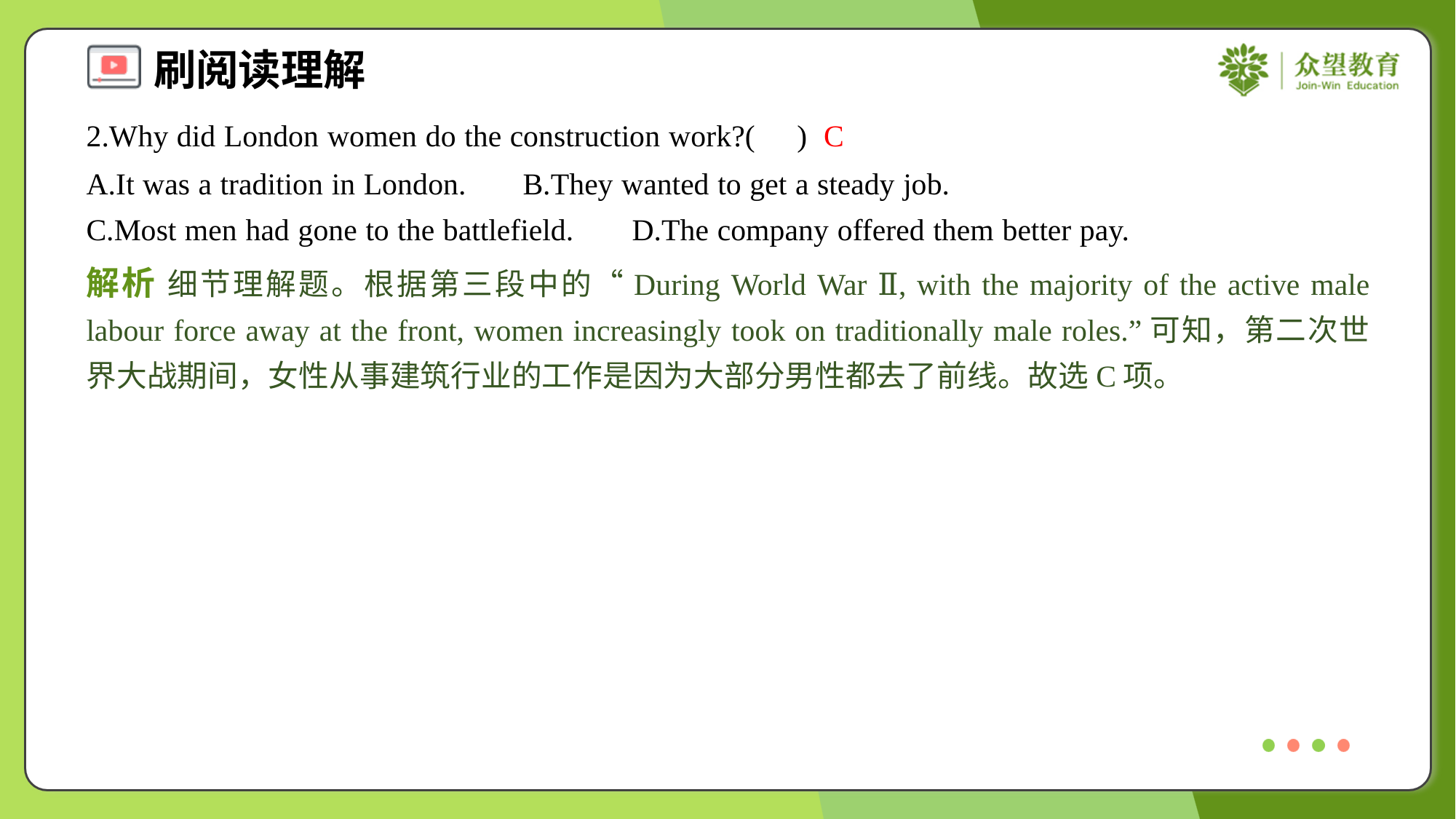

2.Why did London women do the construction work?(     )
C
A.It was a tradition in London.	B.They wanted to get a steady job.
C.Most men had gone to the battlefield.	D.The company offered them better pay.
解析 细节理解题。根据第三段中的“During World War Ⅱ, with the majority of the active male labour force away at the front, women increasingly took on traditionally male roles.”可知，第二次世界大战期间，女性从事建筑行业的工作是因为大部分男性都去了前线。故选C项。